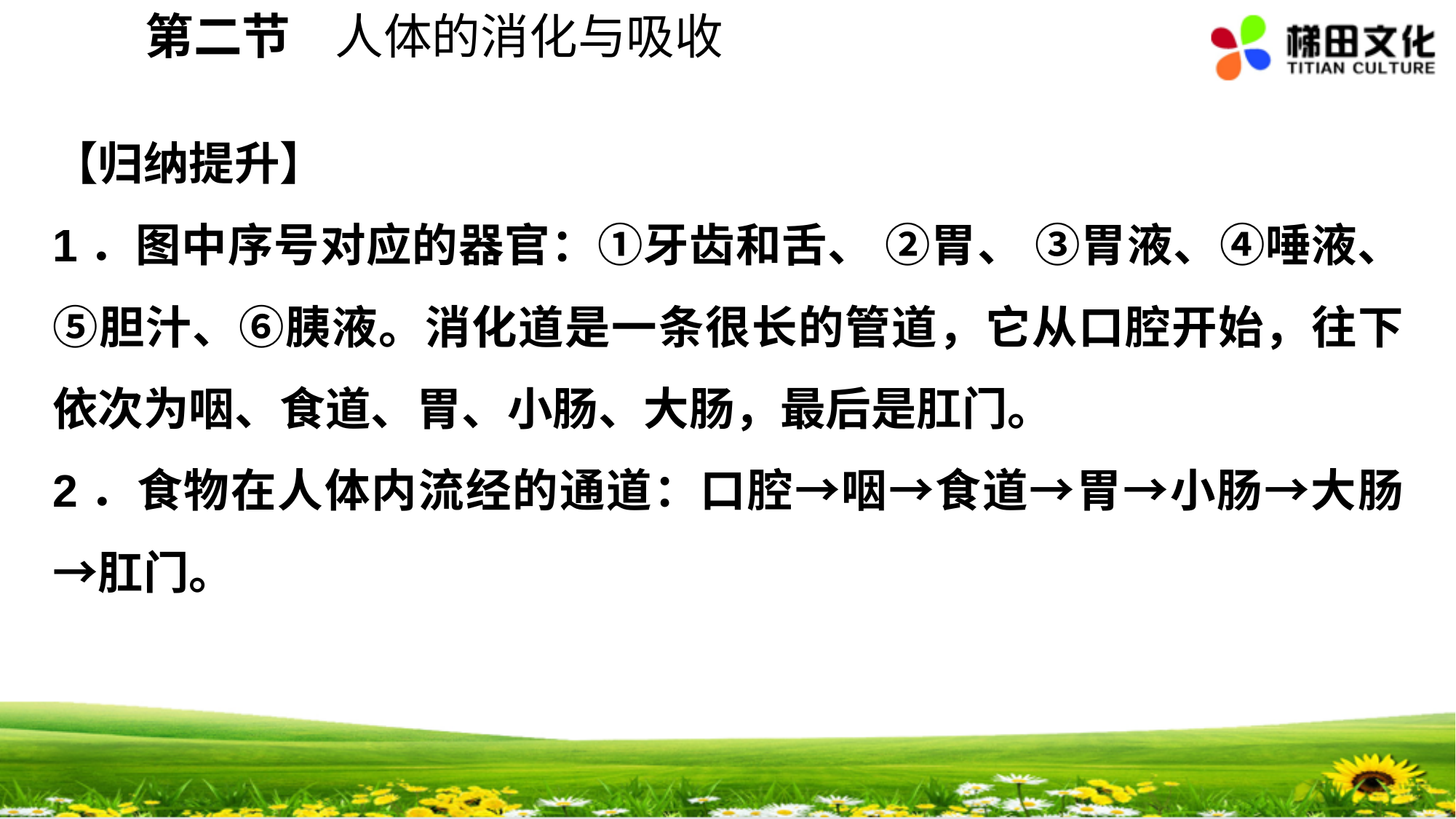

第二节    人体的消化与吸收
【归纳提升】
1．图中序号对应的器官：①牙齿和舌、 ②胃、 ③胃液、④唾液、⑤胆汁、⑥胰液。消化道是一条很长的管道，它从口腔开始，往下依次为咽、食道、胃、小肠、大肠，最后是肛门。
2．食物在人体内流经的通道：口腔→咽→食道→胃→小肠→大肠→肛门。